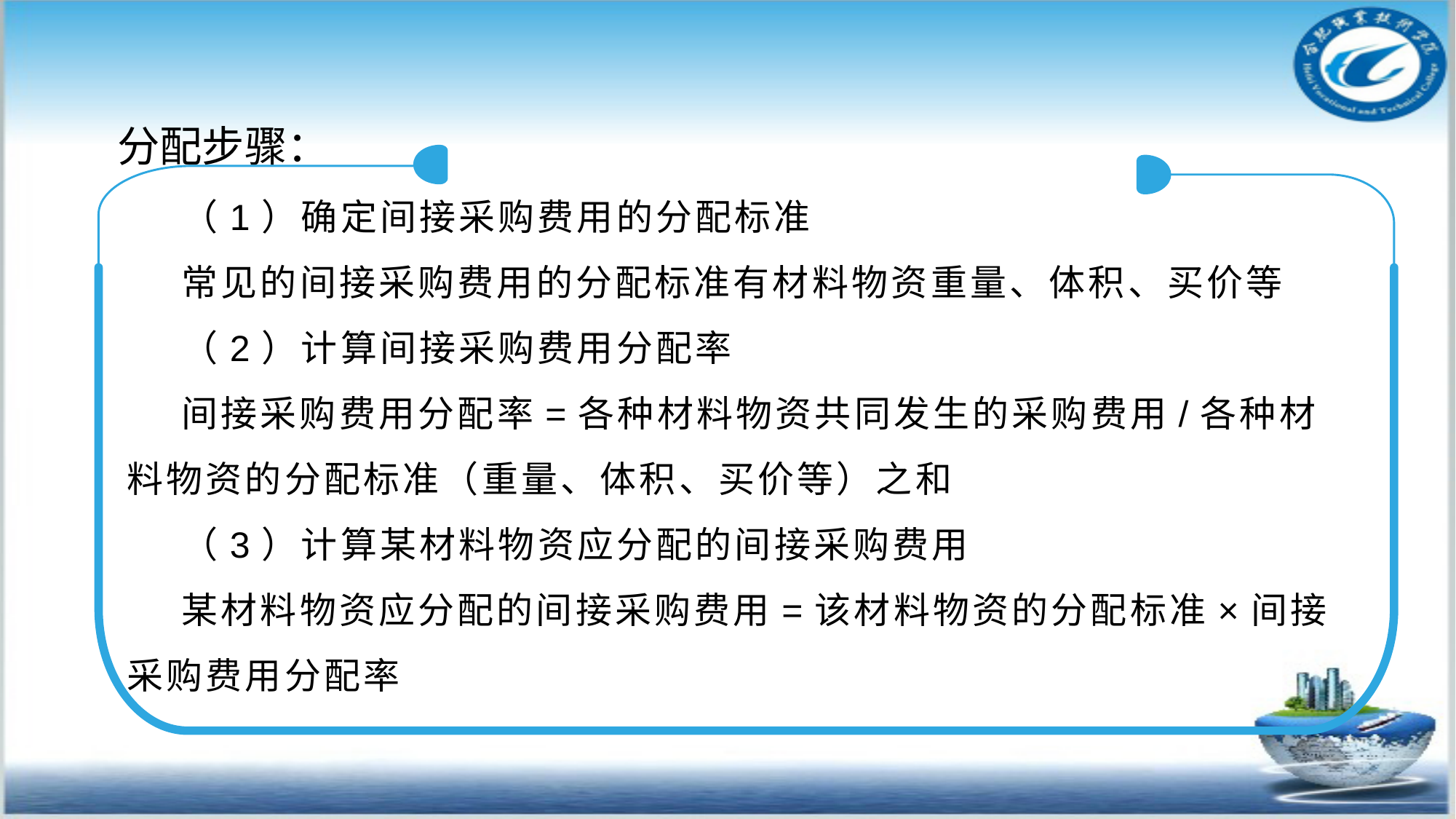

分配步骤：

（1）确定间接采购费用的分配标准
常见的间接采购费用的分配标准有材料物资重量、体积、买价等
（2）计算间接采购费用分配率
间接采购费用分配率=各种材料物资共同发生的采购费用/各种材料物资的分配标准（重量、体积、买价等）之和
（3）计算某材料物资应分配的间接采购费用
某材料物资应分配的间接采购费用=该材料物资的分配标准×间接采购费用分配率